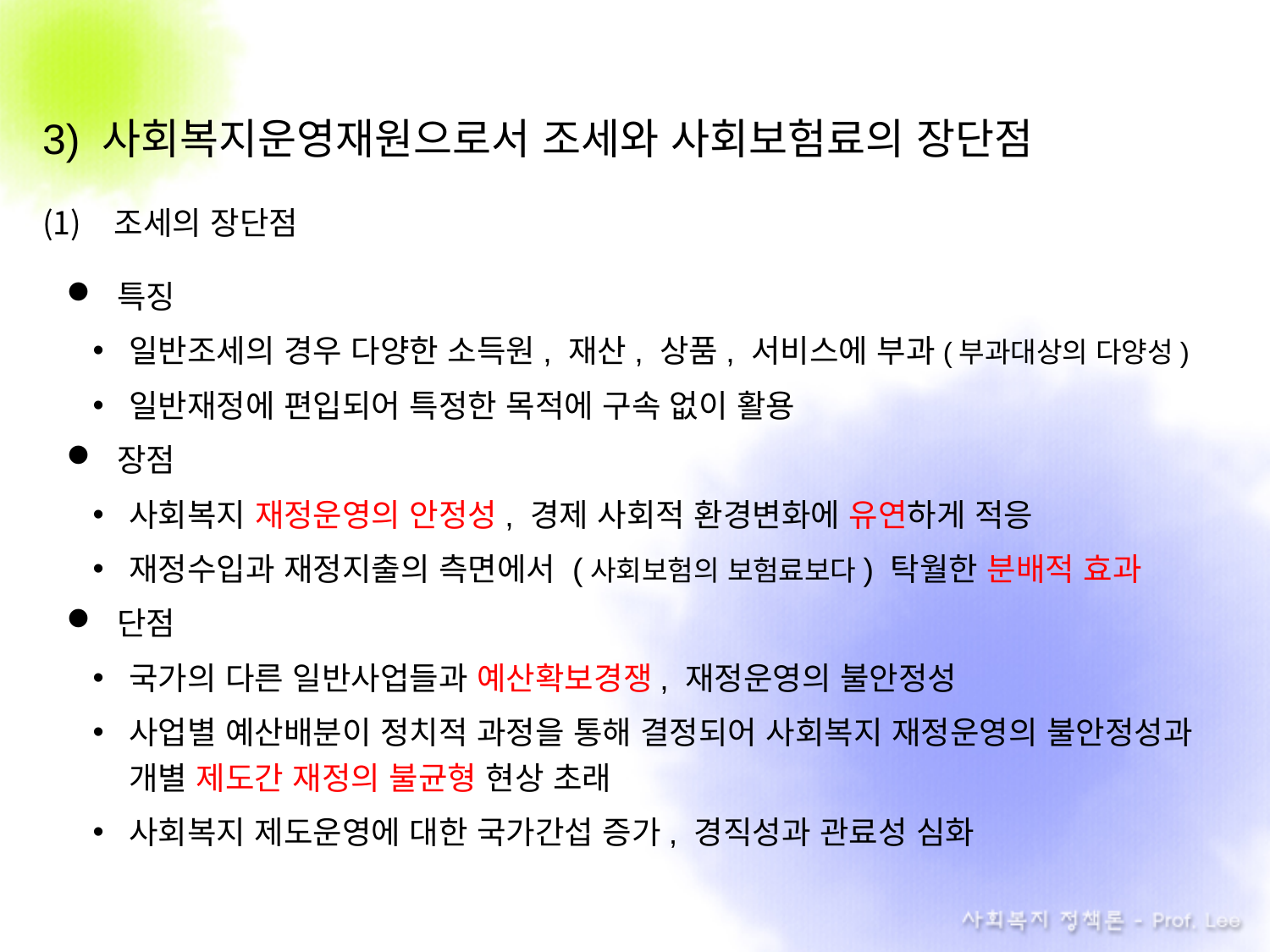

3) 사회복지운영재원으로서 조세와 사회보험료의 장단점

조세의 장단점

특징
일반조세의 경우 다양한 소득원, 재산, 상품, 서비스에 부과(부과대상의 다양성)
일반재정에 편입되어 특정한 목적에 구속 없이 활용
장점
사회복지 재정운영의 안정성, 경제 사회적 환경변화에 유연하게 적응
재정수입과 재정지출의 측면에서 (사회보험의 보험료보다) 탁월한 분배적 효과
단점
국가의 다른 일반사업들과 예산확보경쟁, 재정운영의 불안정성
사업별 예산배분이 정치적 과정을 통해 결정되어 사회복지 재정운영의 불안정성과 개별 제도간 재정의 불균형 현상 초래
사회복지 제도운영에 대한 국가간섭 증가, 경직성과 관료성 심화